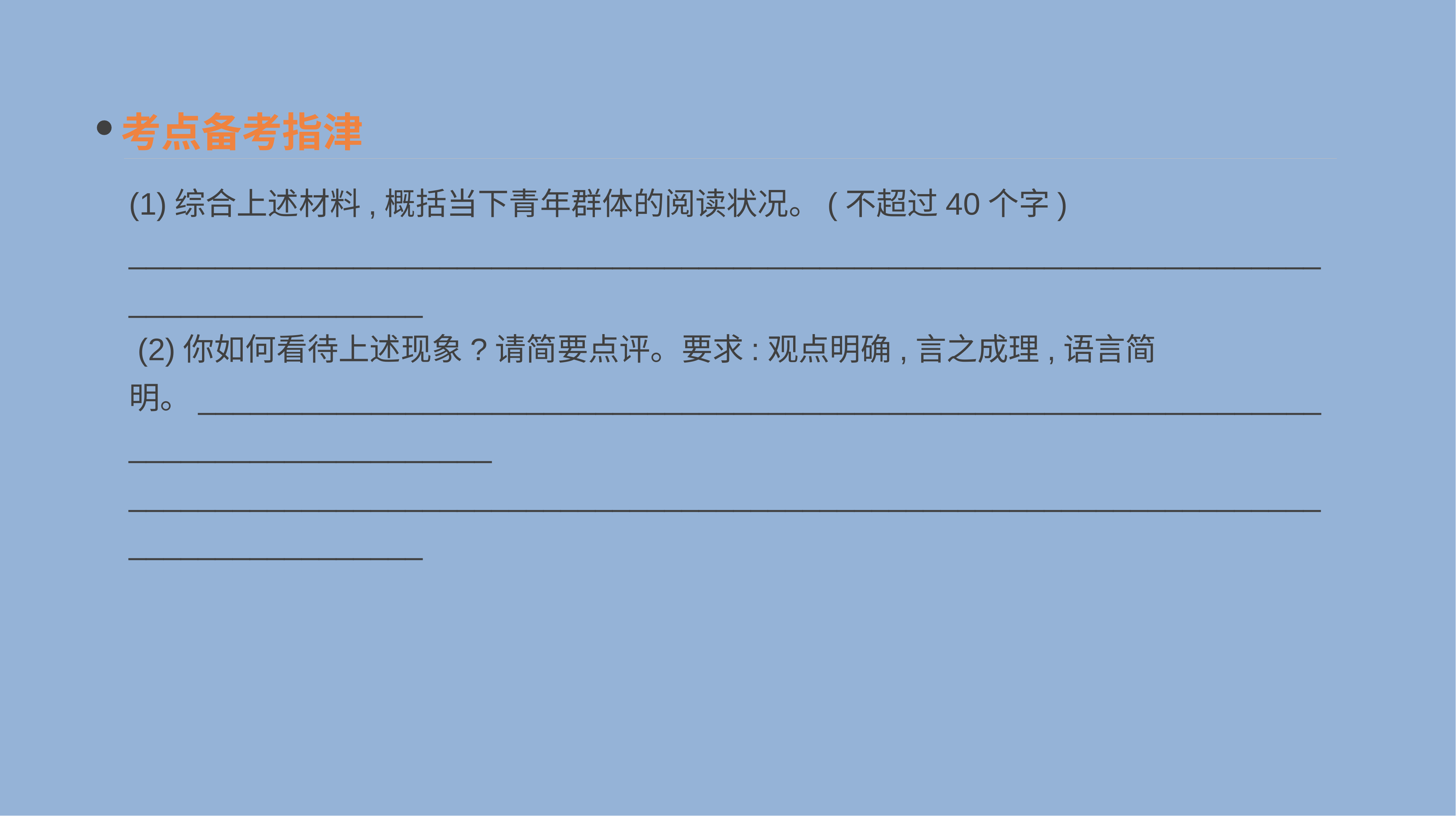

考点备考指津

(1)综合上述材料,概括当下青年群体的阅读状况。(不超过40个字)
______________________________________________________________________________________
 (2)你如何看待上述现象?请简要点评。要求:观点明确,言之成理,语言简明。______________________________________________________________________________________
______________________________________________________________________________________